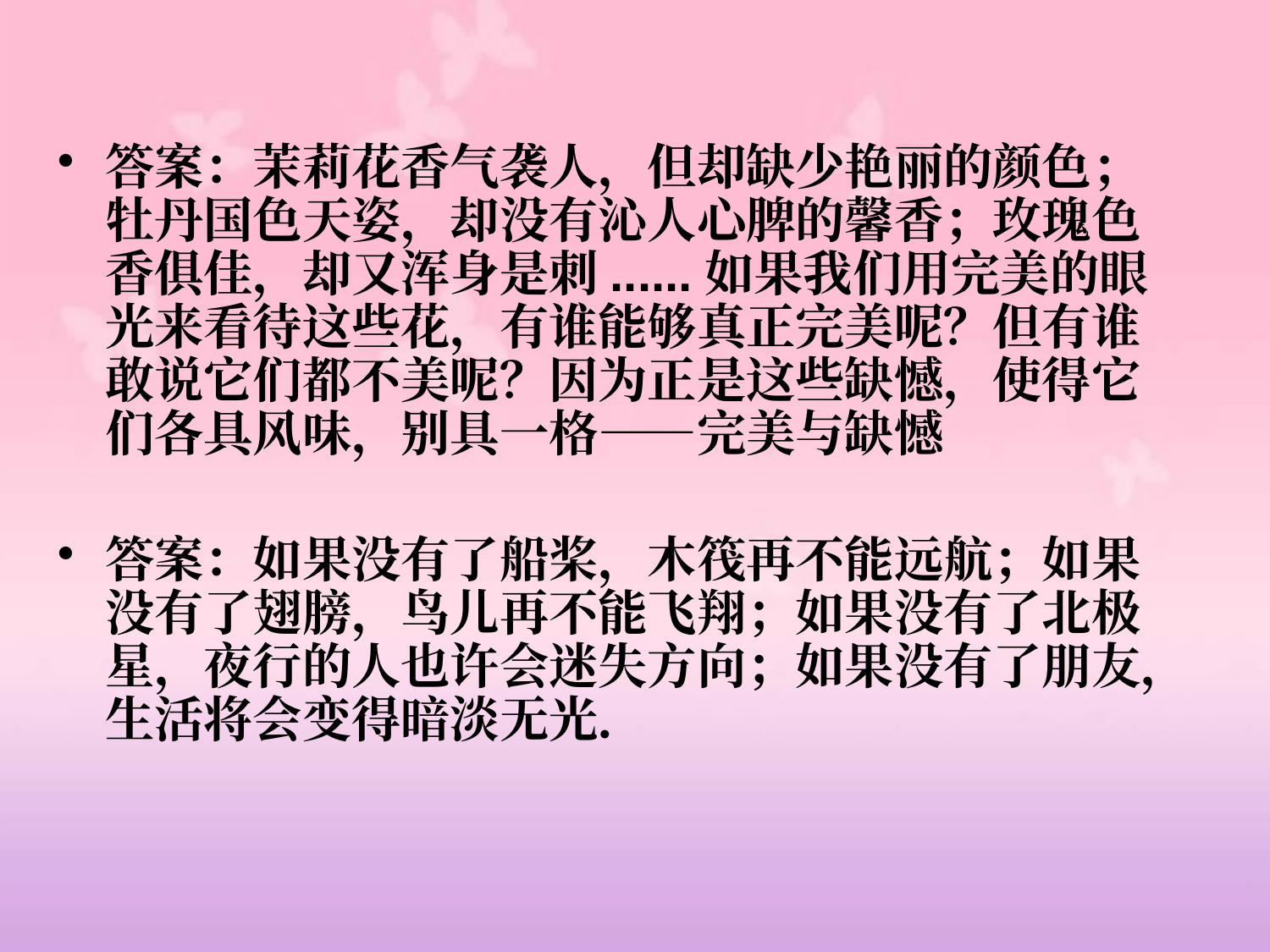

答案：茉莉花香气袭人，但却缺少艳丽的颜色；牡丹国色天姿，却没有沁人心脾的馨香；玫瑰色香俱佳，却又浑身是刺......如果我们用完美的眼光来看待这些花，有谁能够真正完美呢？但有谁敢说它们都不美呢？因为正是这些缺憾，使得它们各具风味，别具一格——完美与缺憾

答案：如果没有了船桨，木筏再不能远航；如果没有了翅膀，鸟儿再不能飞翔；如果没有了北极星，夜行的人也许会迷失方向；如果没有了朋友，生活将会变得暗淡无光．